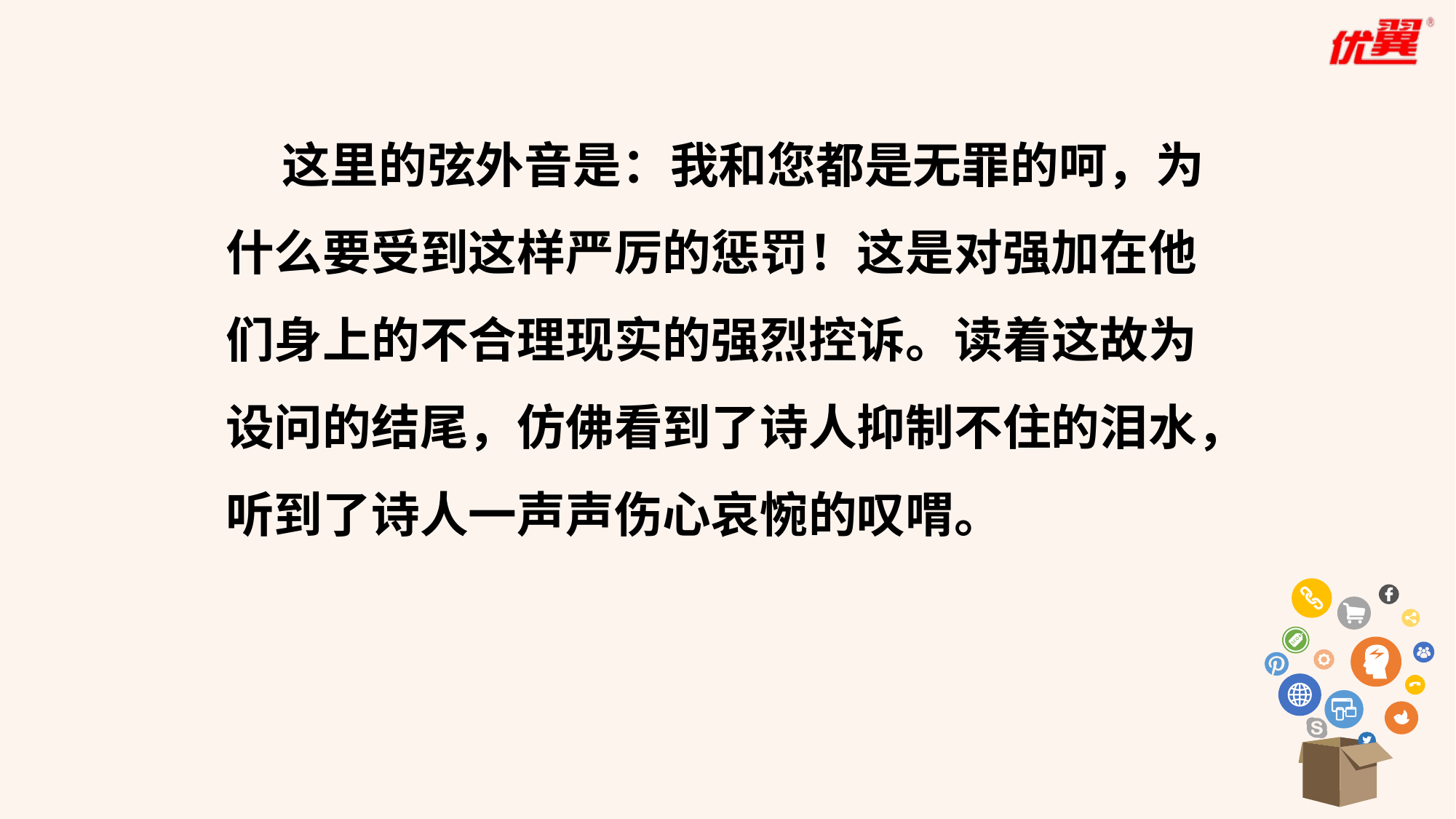

这里的弦外音是：我和您都是无罪的呵，为什么要受到这样严厉的惩罚！这是对强加在他们身上的不合理现实的强烈控诉。读着这故为设问的结尾，仿佛看到了诗人抑制不住的泪水，听到了诗人一声声伤心哀惋的叹喟。